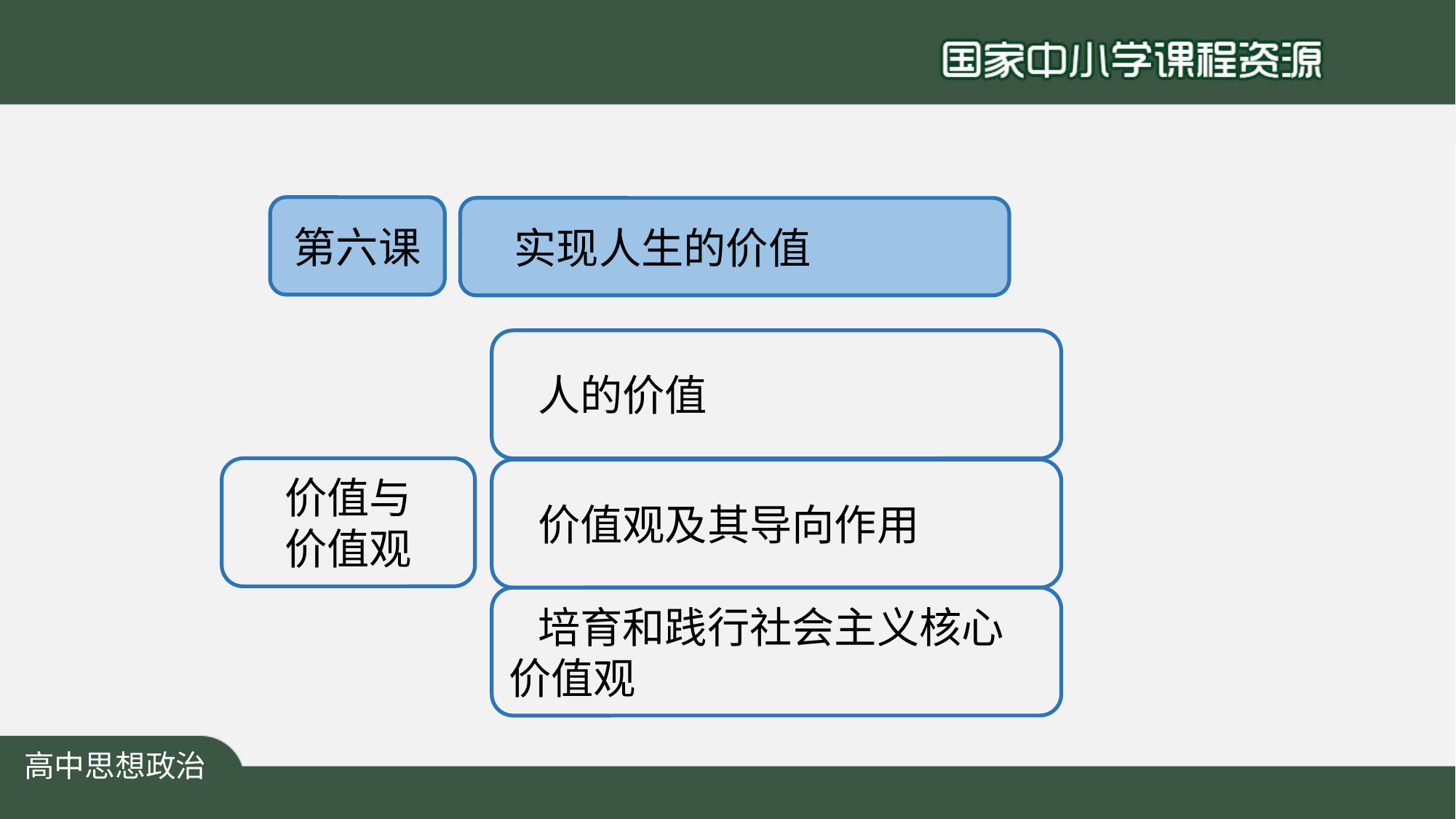

第六课
   实现人生的价值
  人的价值
价值与
价值观
  价值观及其导向作用
  培育和践行社会主义核心价值观